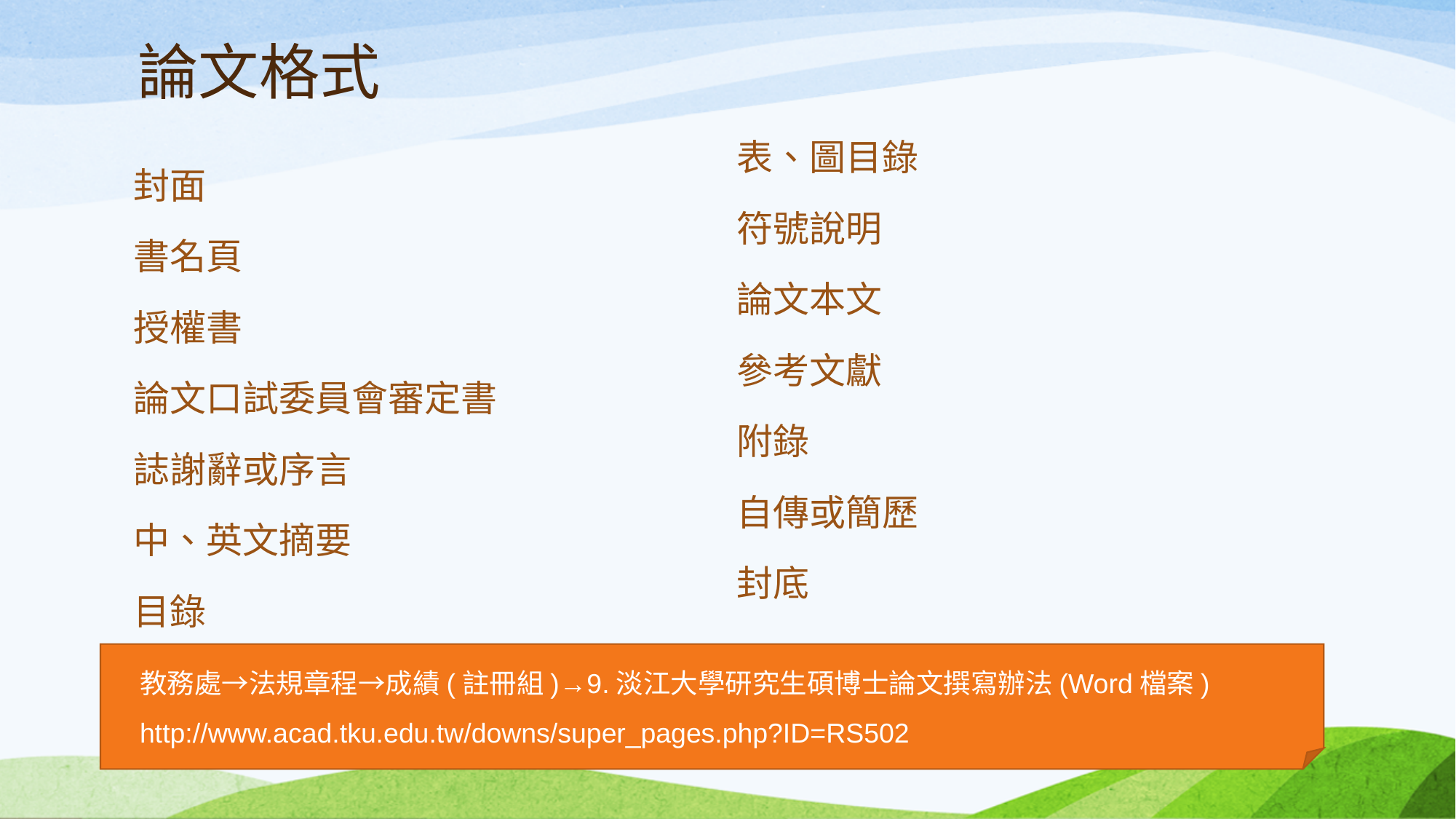

# 論文格式
表、圖目錄
符號說明
論文本文
參考文獻
附錄
自傳或簡歷
封底

封面
書名頁
授權書
論文口試委員會審定書
誌謝辭或序言
中、英文摘要
目錄

教務處→法規章程→成績(註冊組)→9.淡江大學研究生碩博士論文撰寫辦法(Word檔案)  http://www.acad.tku.edu.tw/downs/super_pages.php?ID=RS502